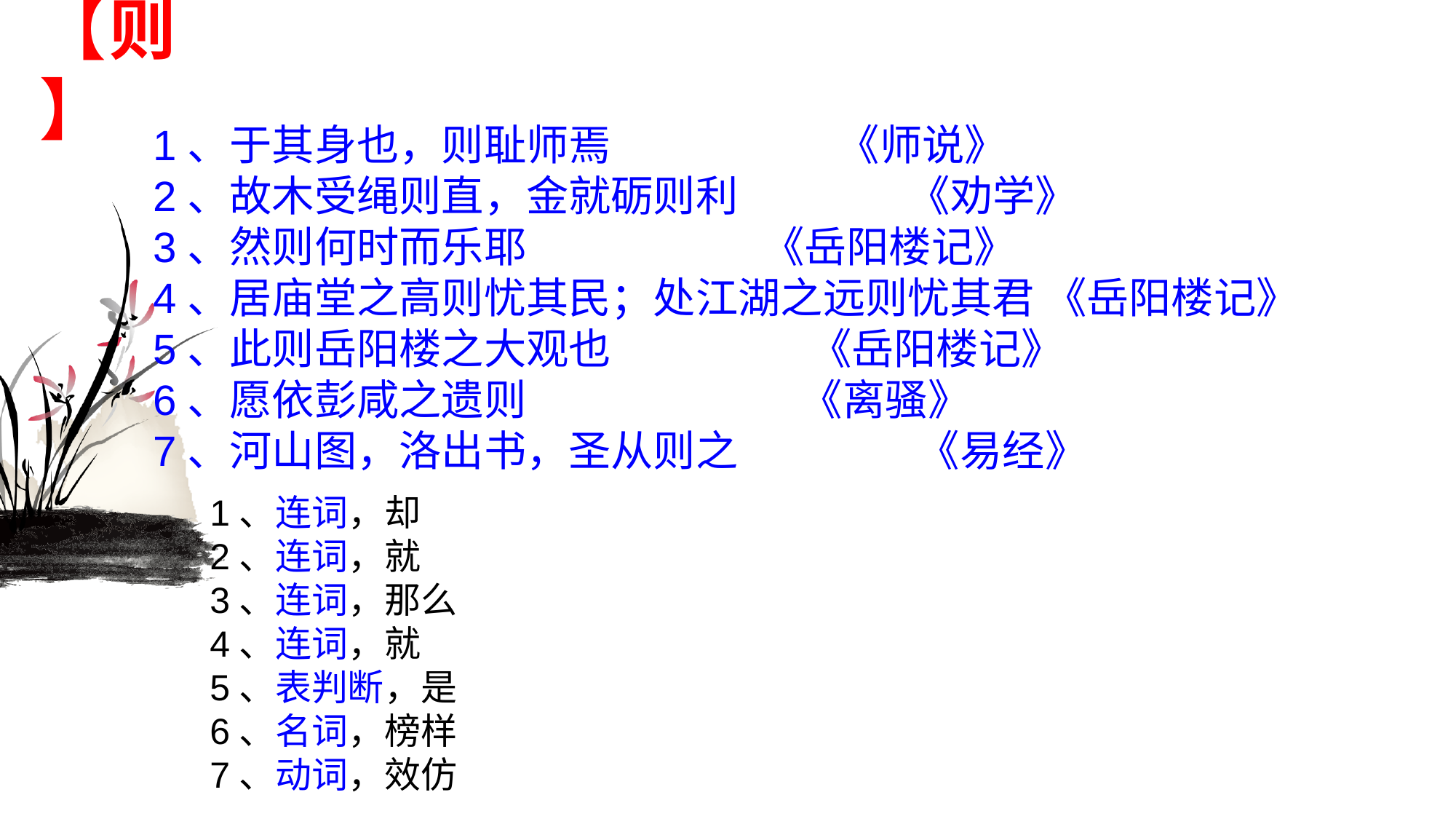

# 【则】
1、于其身也，则耻师焉                        《师说》
2、故木受绳则直，金就砺则利                  《劝学》
3、然则何时而乐耶                         《岳阳楼记》
4、居庙堂之高则忧其民；处江湖之远则忧其君 《岳阳楼记》
5、此则岳阳楼之大观也                     《岳阳楼记》
6、愿依彭咸之遗则                             《离骚》
7、河山图，洛出书，圣从则之                   《易经》
1、连词，却
2、连词，就
3、连词，那么
4、连词，就
5、表判断，是
6、名词，榜样
7、动词，效仿